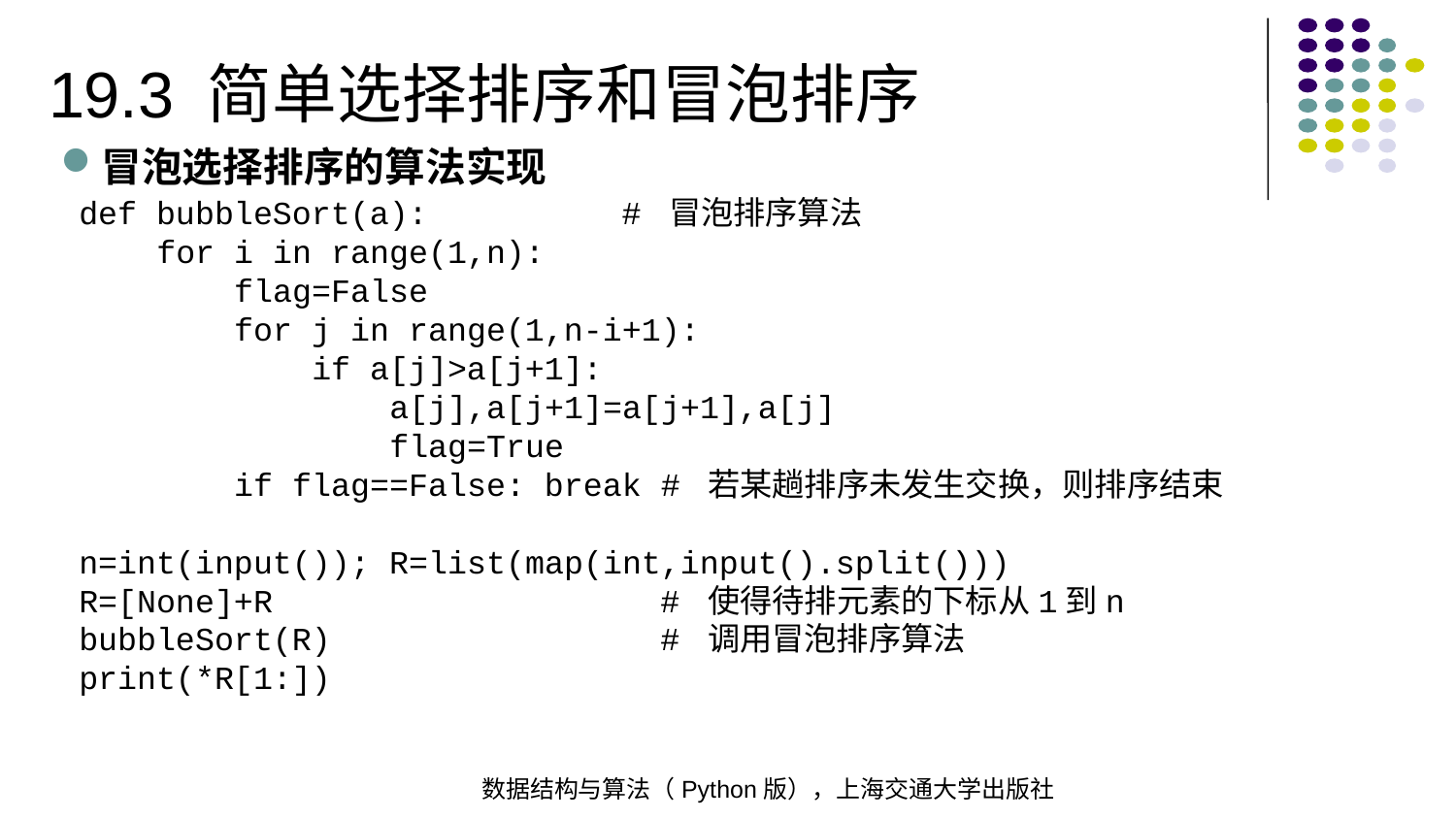

19.3 简单选择排序和冒泡排序
冒泡选择排序的算法实现
def bubbleSort(a):          # 冒泡排序算法
    for i in range(1,n):
        flag=False
        for j in range(1,n-i+1):
            if a[j]>a[j+1]:
                a[j],a[j+1]=a[j+1],a[j]
                flag=True
        if flag==False: break # 若某趟排序未发生交换，则排序结束

n=int(input()); R=list(map(int,input().split()))
R=[None]+R                    # 使得待排元素的下标从1到n
bubbleSort(R)                 # 调用冒泡排序算法
print(*R[1:])